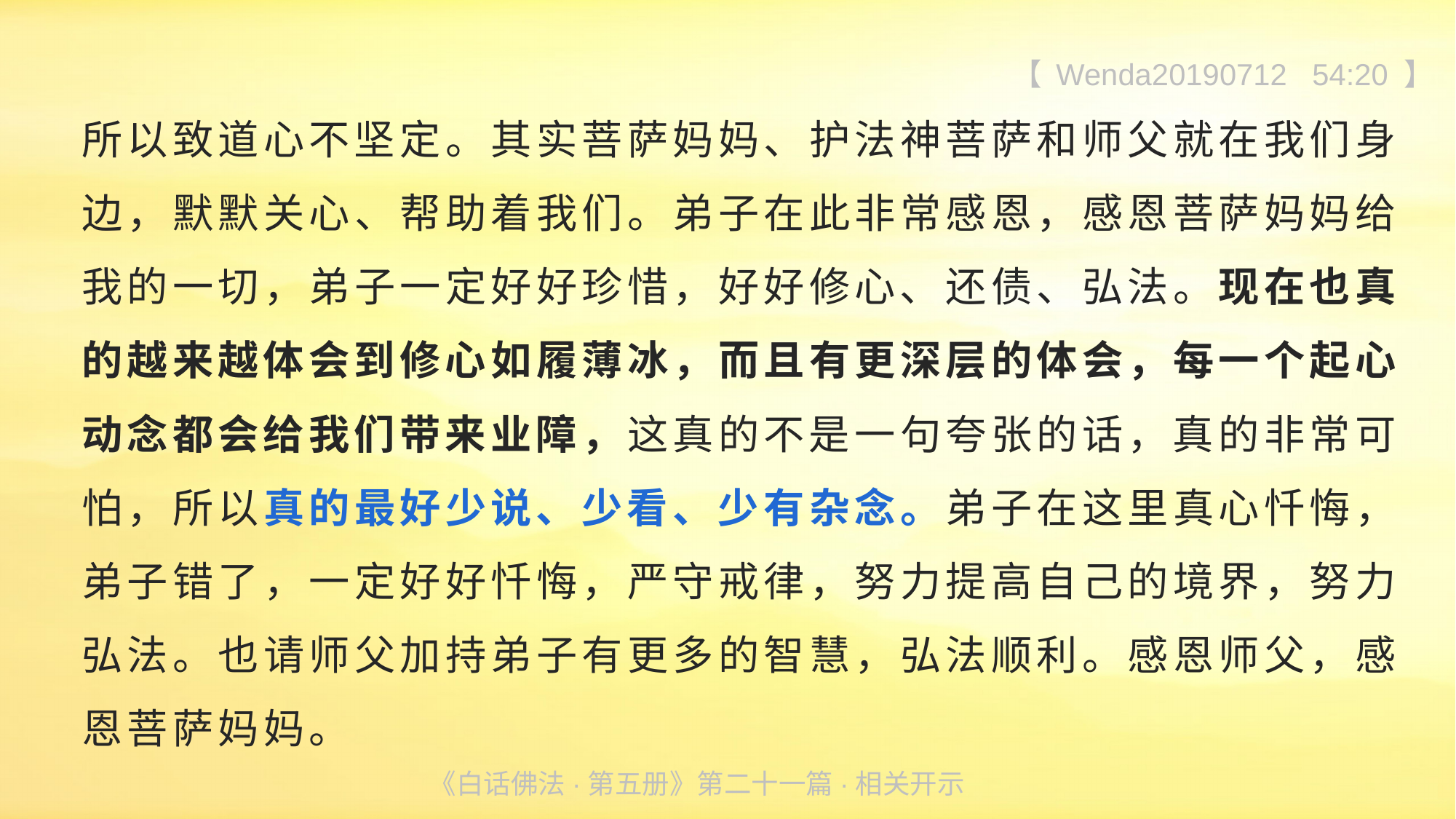

【 Wenda20190712   54:20 】
所以致道心不坚定。其实菩萨妈妈、护法神菩萨和师父就在我们身边，默默关心、帮助着我们。弟子在此非常感恩，感恩菩萨妈妈给我的一切，弟子一定好好珍惜，好好修心、还债、弘法。现在也真的越来越体会到修心如履薄冰，而且有更深层的体会，每一个起心动念都会给我们带来业障，这真的不是一句夸张的话，真的非常可怕，所以真的最好少说、少看、少有杂念。弟子在这里真心忏悔，弟子错了，一定好好忏悔，严守戒律，努力提高自己的境界，努力弘法。也请师父加持弟子有更多的智慧，弘法顺利。感恩师父，感恩菩萨妈妈。
《白话佛法·第五册》第二十一篇·相关开示